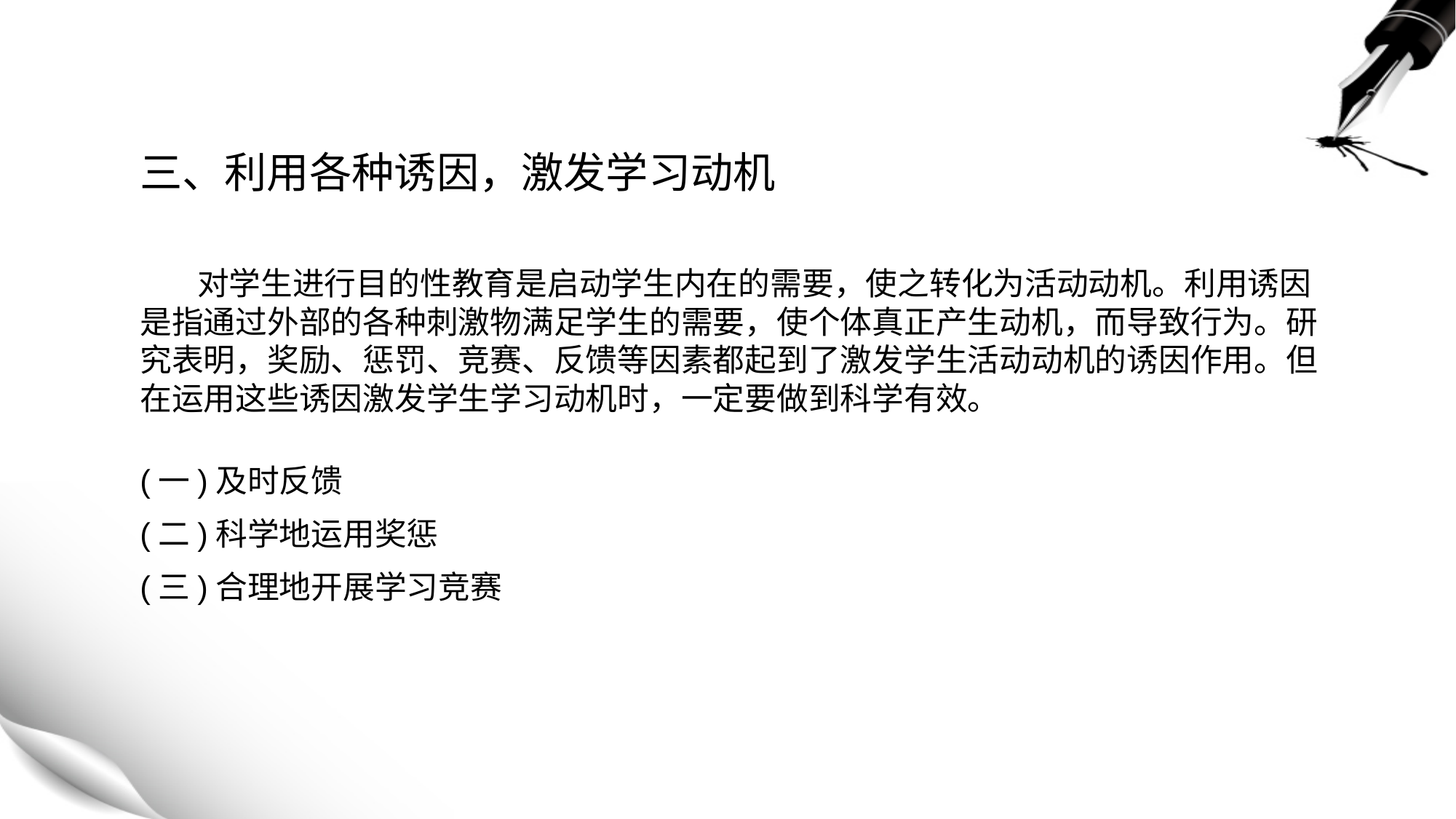

# 三、利用各种诱因，激发学习动机
       对学生进行目的性教育是启动学生内在的需要，使之转化为活动动机。利用诱因是指通过外部的各种刺激物满足学生的需要，使个体真正产生动机，而导致行为。研究表明，奖励、惩罚、竞赛、反馈等因素都起到了激发学生活动动机的诱因作用。但在运用这些诱因激发学生学习动机时，一定要做到科学有效。
(一)及时反馈
(二)科学地运用奖惩
(三)合理地开展学习竞赛